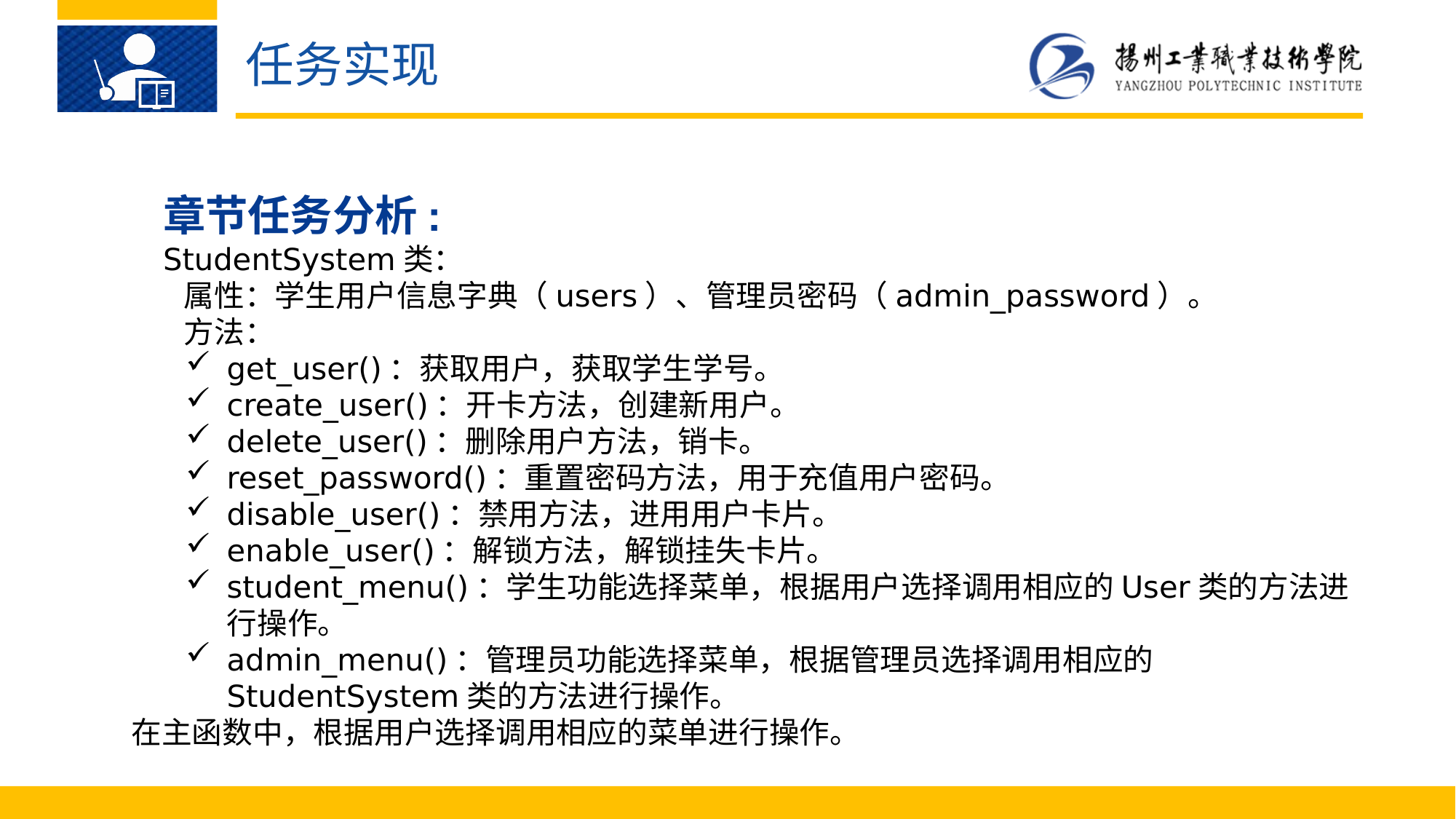

任务实现
章节任务分析:
StudentSystem类：
  属性：学生用户信息字典（users）、管理员密码（admin_password）。
  方法：
get_user()：获取用户，获取学生学号。
create_user()：开卡方法，创建新用户。
delete_user()：删除用户方法，销卡。
reset_password()：重置密码方法，用于充值用户密码。
disable_user()：禁用方法，进用用户卡片。
enable_user()：解锁方法，解锁挂失卡片。
student_menu()：学生功能选择菜单，根据用户选择调用相应的User类的方法进行操作。
admin_menu()：管理员功能选择菜单，根据管理员选择调用相应的StudentSystem类的方法进行操作。
在主函数中，根据用户选择调用相应的菜单进行操作。